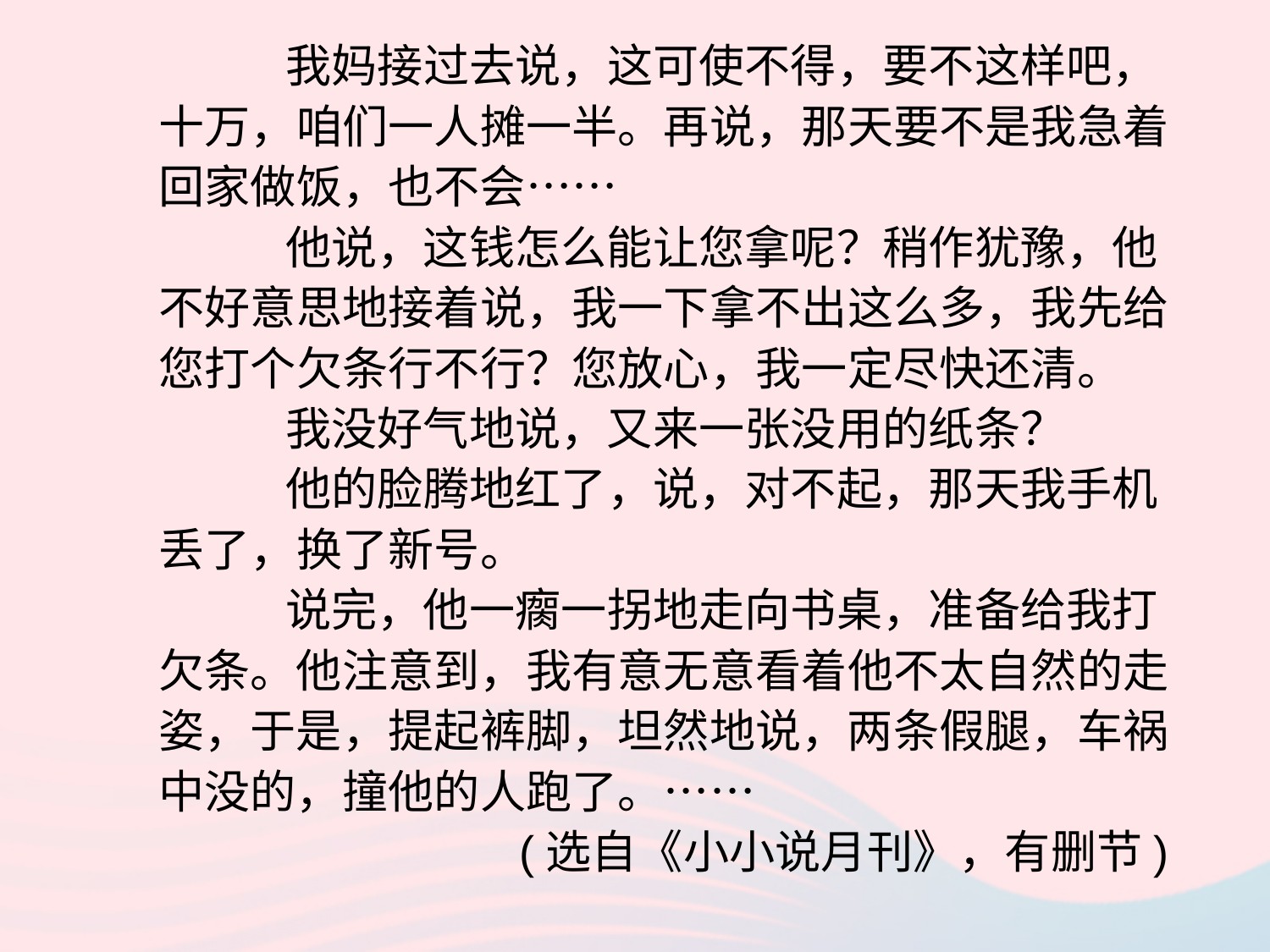

我妈接过去说，这可使不得，要不这样吧，十万，咱们一人摊一半。再说，那天要不是我急着回家做饭，也不会……
	他说，这钱怎么能让您拿呢？稍作犹豫，他不好意思地接着说，我一下拿不出这么多，我先给您打个欠条行不行？您放心，我一定尽快还清。
	我没好气地说，又来一张没用的纸条？
	他的脸腾地红了，说，对不起，那天我手机丢了，换了新号。
	说完，他一瘸一拐地走向书桌，准备给我打欠条。他注意到，我有意无意看着他不太自然的走姿，于是，提起裤脚，坦然地说，两条假腿，车祸中没的，撞他的人跑了。……
(选自《小小说月刊》，有删节)